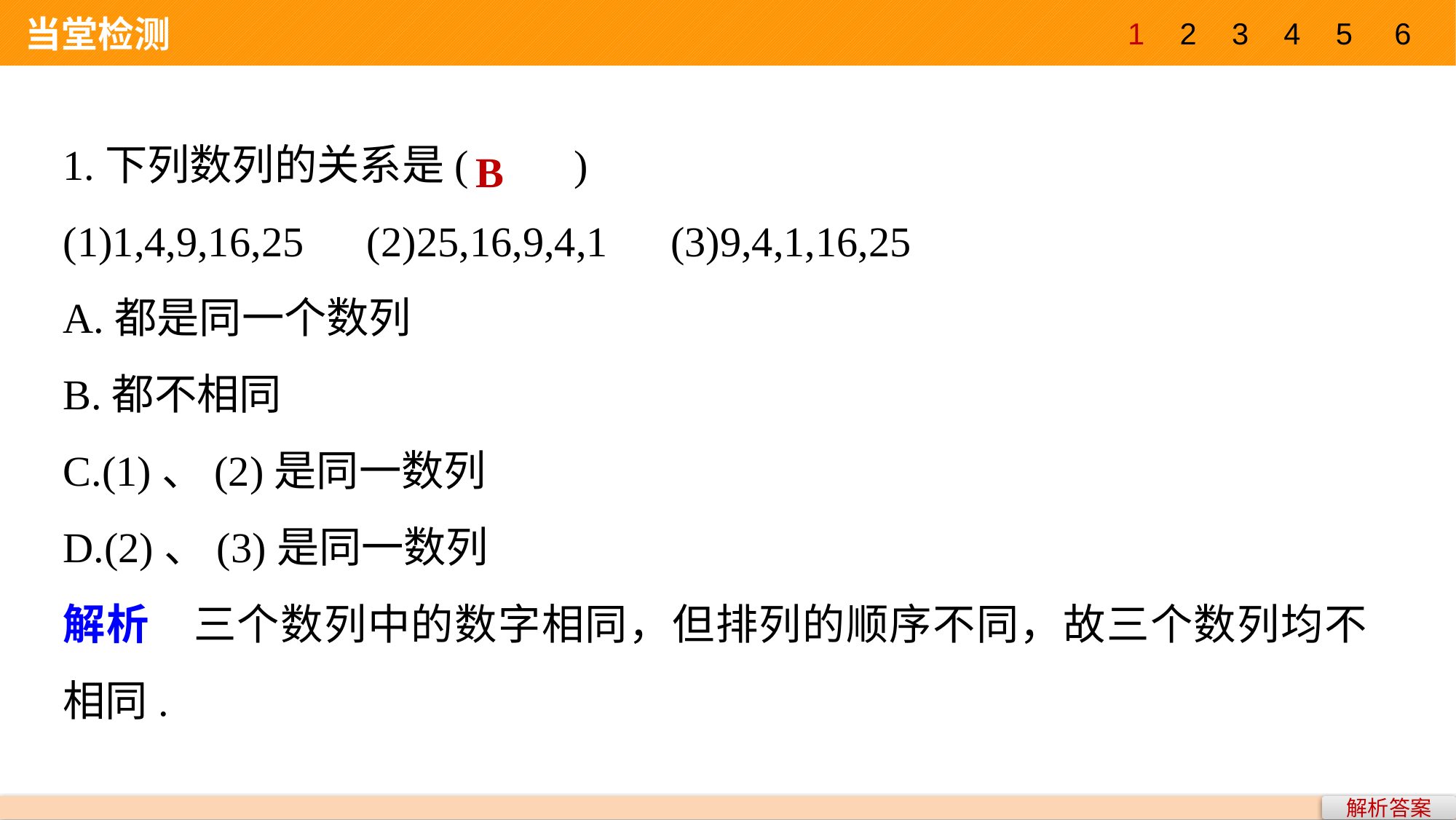

1
2
3
4
5
6
  当堂检测
1.下列数列的关系是(　　)
(1)1,4,9,16,25　(2)25,16,9,4,1　(3)9,4,1,16,25
A.都是同一个数列
B.都不相同
C.(1)、(2)是同一数列
D.(2)、(3)是同一数列
B
解析　三个数列中的数字相同，但排列的顺序不同，故三个数列均不相同.
解析答案